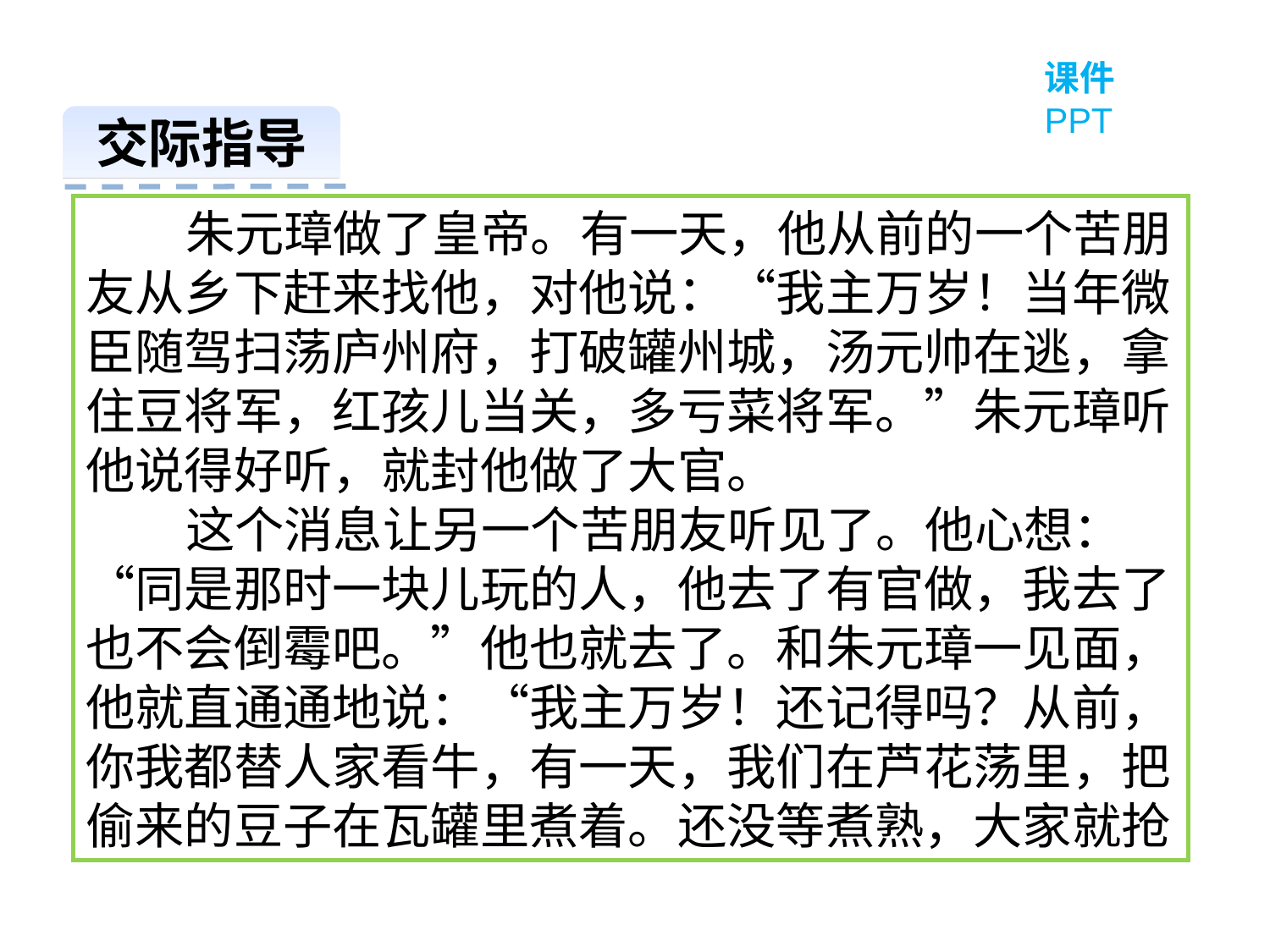

课件PPT
交际指导

        朱元璋做了皇帝。有一天，他从前的一个苦朋友从乡下赶来找他，对他说：“我主万岁！当年微臣随驾扫荡庐州府，打破罐州城，汤元帅在逃，拿住豆将军，红孩儿当关，多亏菜将军。”朱元璋听他说得好听，就封他做了大官。
        这个消息让另一个苦朋友听见了。他心想：“同是那时一块儿玩的人，他去了有官做，我去了也不会倒霉吧。”他也就去了。和朱元璋一见面，他就直通通地说：“我主万岁！还记得吗？从前，你我都替人家看牛，有一天，我们在芦花荡里，把偷来的豆子在瓦罐里煮着。还没等煮熟，大家就抢